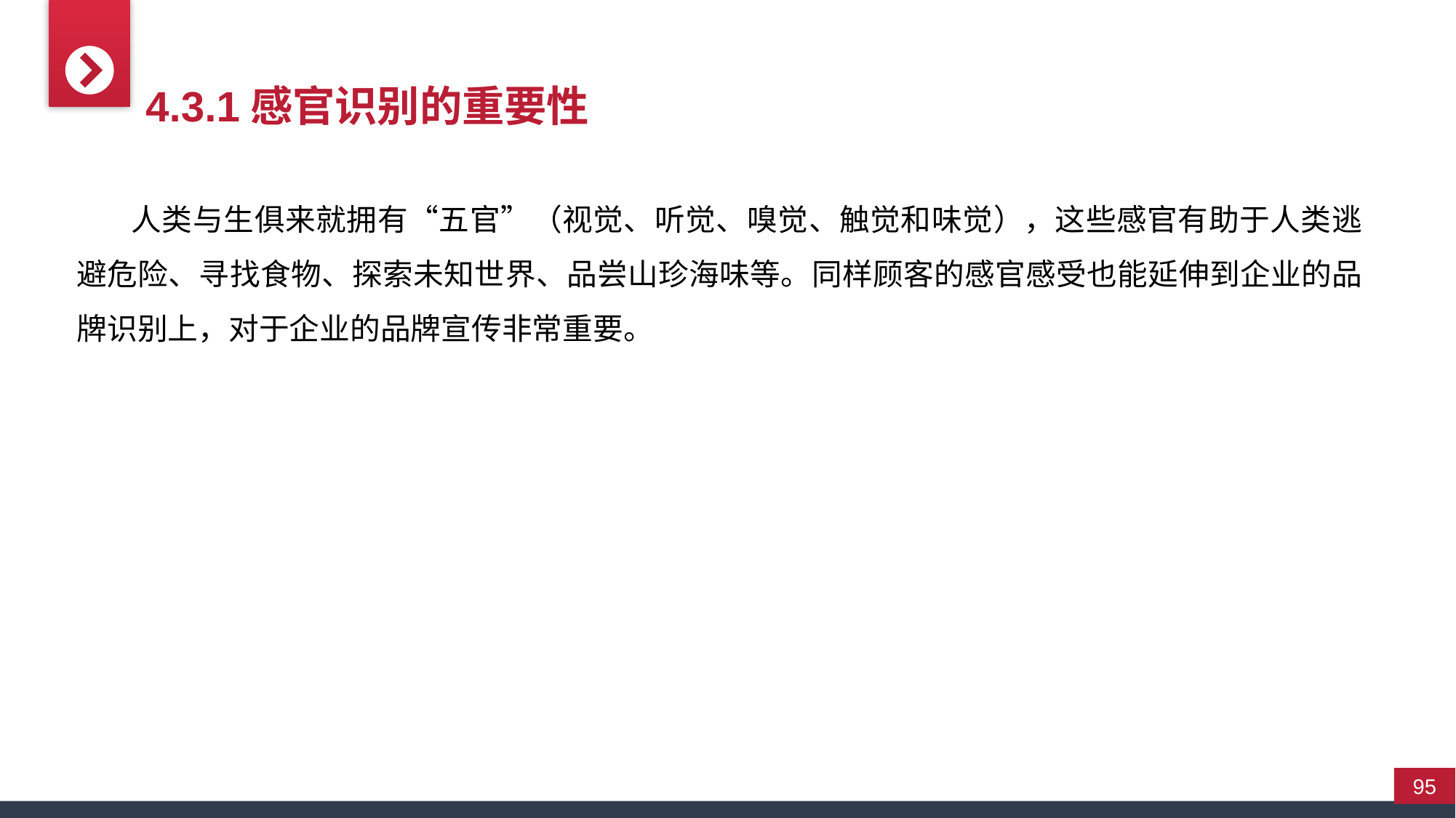

4.3.1感官识别的重要性
人类与生俱来就拥有“五官”（视觉、听觉、嗅觉、触觉和味觉），这些感官有助于人类逃避危险、寻找食物、探索未知世界、品尝山珍海味等。同样顾客的感官感受也能延伸到企业的品牌识别上，对于企业的品牌宣传非常重要。